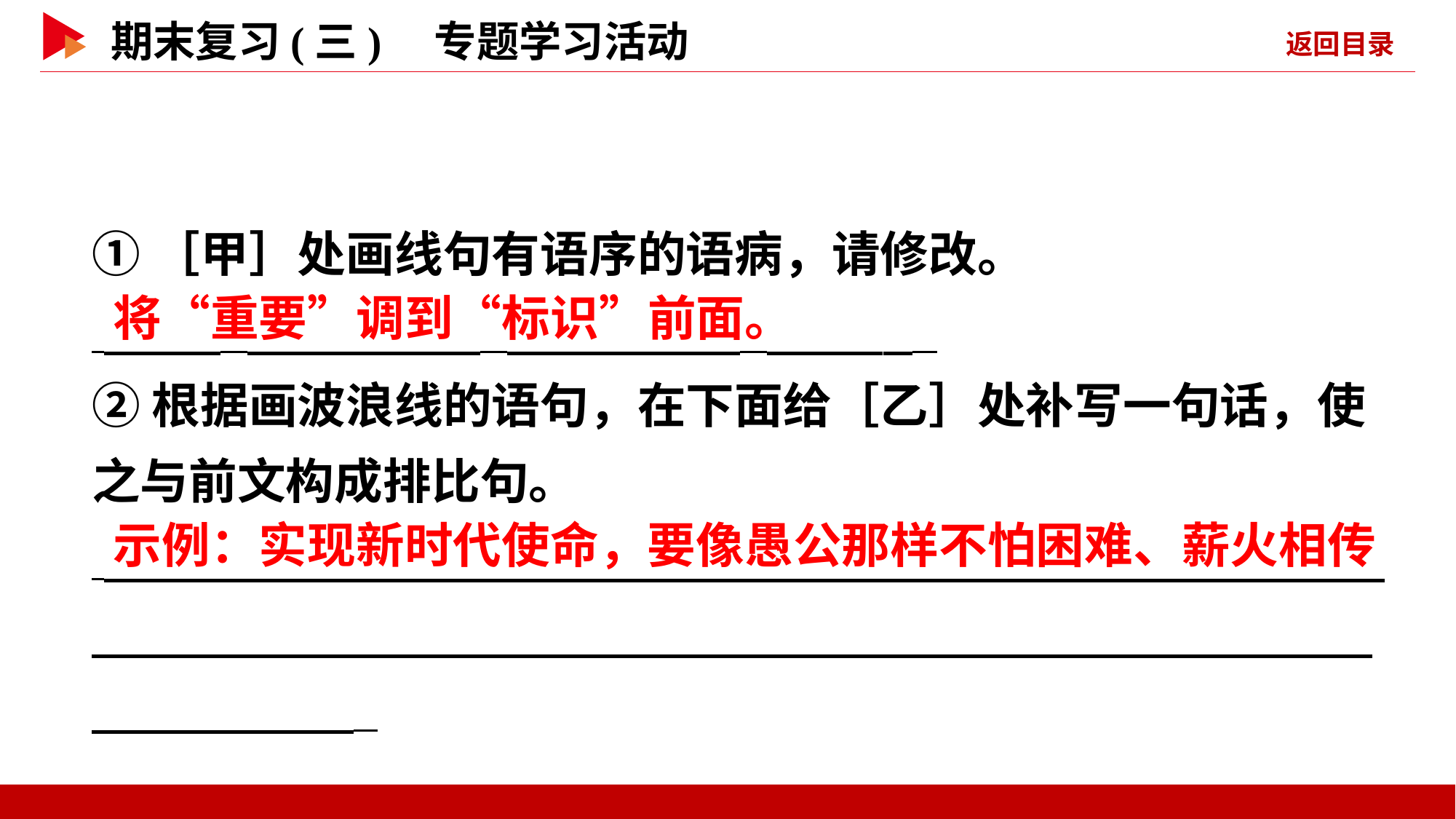

①［甲］处画线句有语序的语病，请修改。
                               _
②根据画波浪线的语句，在下面给［乙］处补写一句话，使之与前文构成排比句。
                                                    _
 将“重要”调到“标识”前面。
 示例：实现新时代使命，要像愚公那样不怕困难、薪火相传